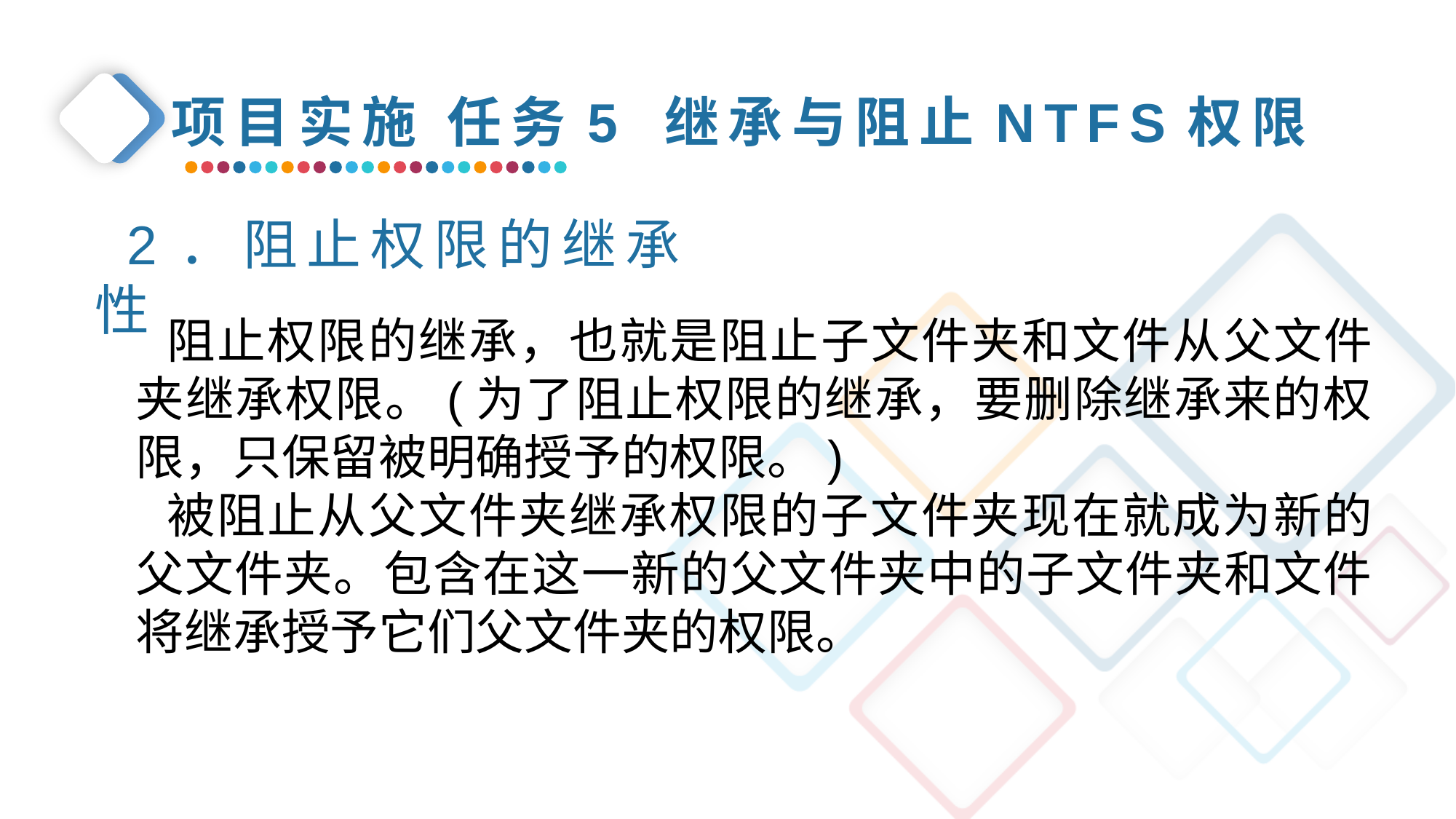

项目实施 任务5 继承与阻止NTFS权限

2．阻止权限的继承性
阻止权限的继承，也就是阻止子文件夹和文件从父文件夹继承权限。(为了阻止权限的继承，要删除继承来的权限，只保留被明确授予的权限。)
被阻止从父文件夹继承权限的子文件夹现在就成为新的父文件夹。包含在这一新的父文件夹中的子文件夹和文件将继承授予它们父文件夹的权限。